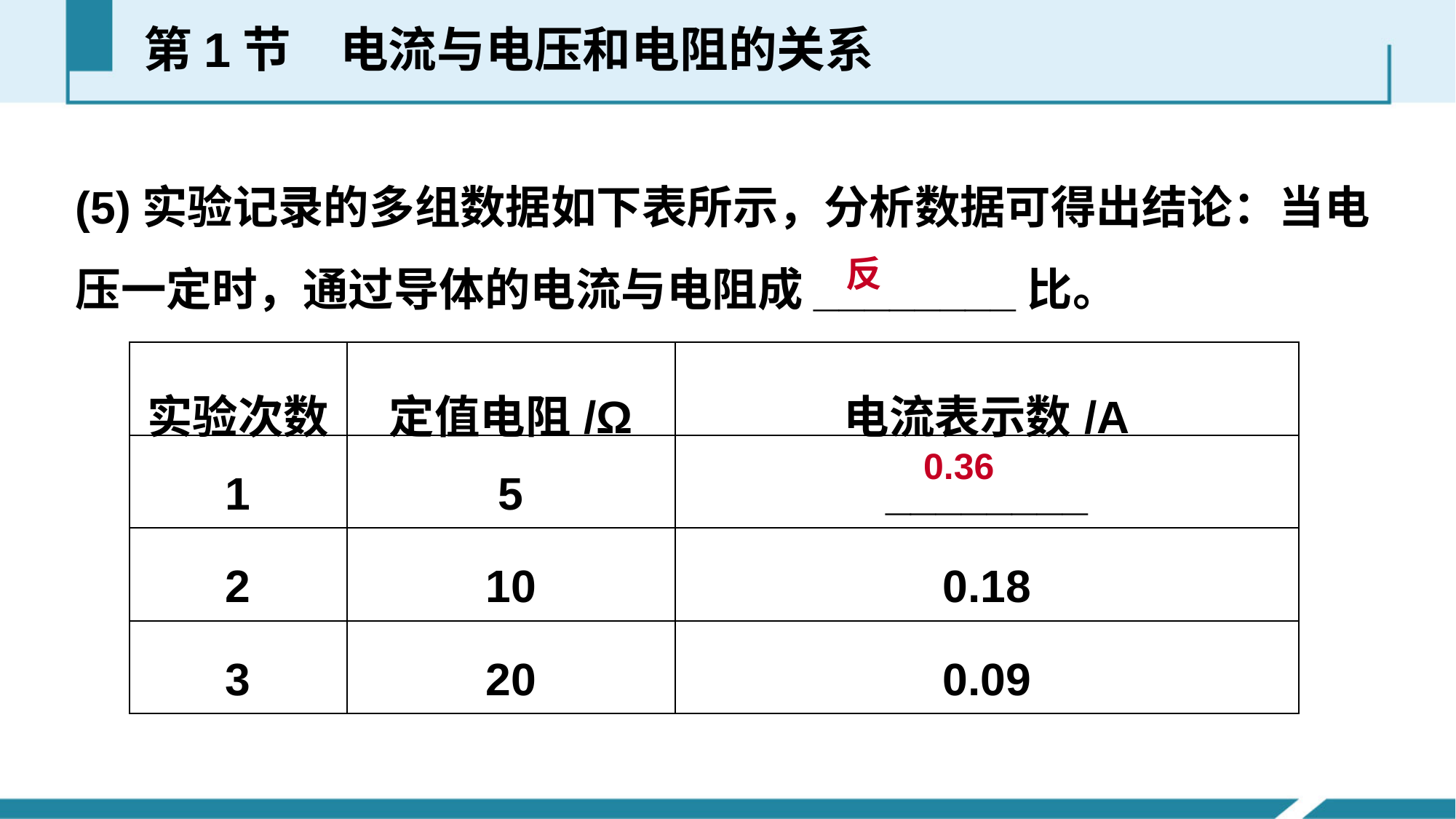

第1节　电流与电压和电阻的关系
(5)实验记录的多组数据如下表所示，分析数据可得出结论：当电压一定时，通过导体的电流与电阻成________比。
反
| 实验次数 | 定值电阻/Ω | 电流表示数/A |
| --- | --- | --- |
| 1 | 5 | \_\_\_\_\_\_\_\_ |
| 2 | 10 | 0.18 |
| 3 | 20 | 0.09 |
0.36